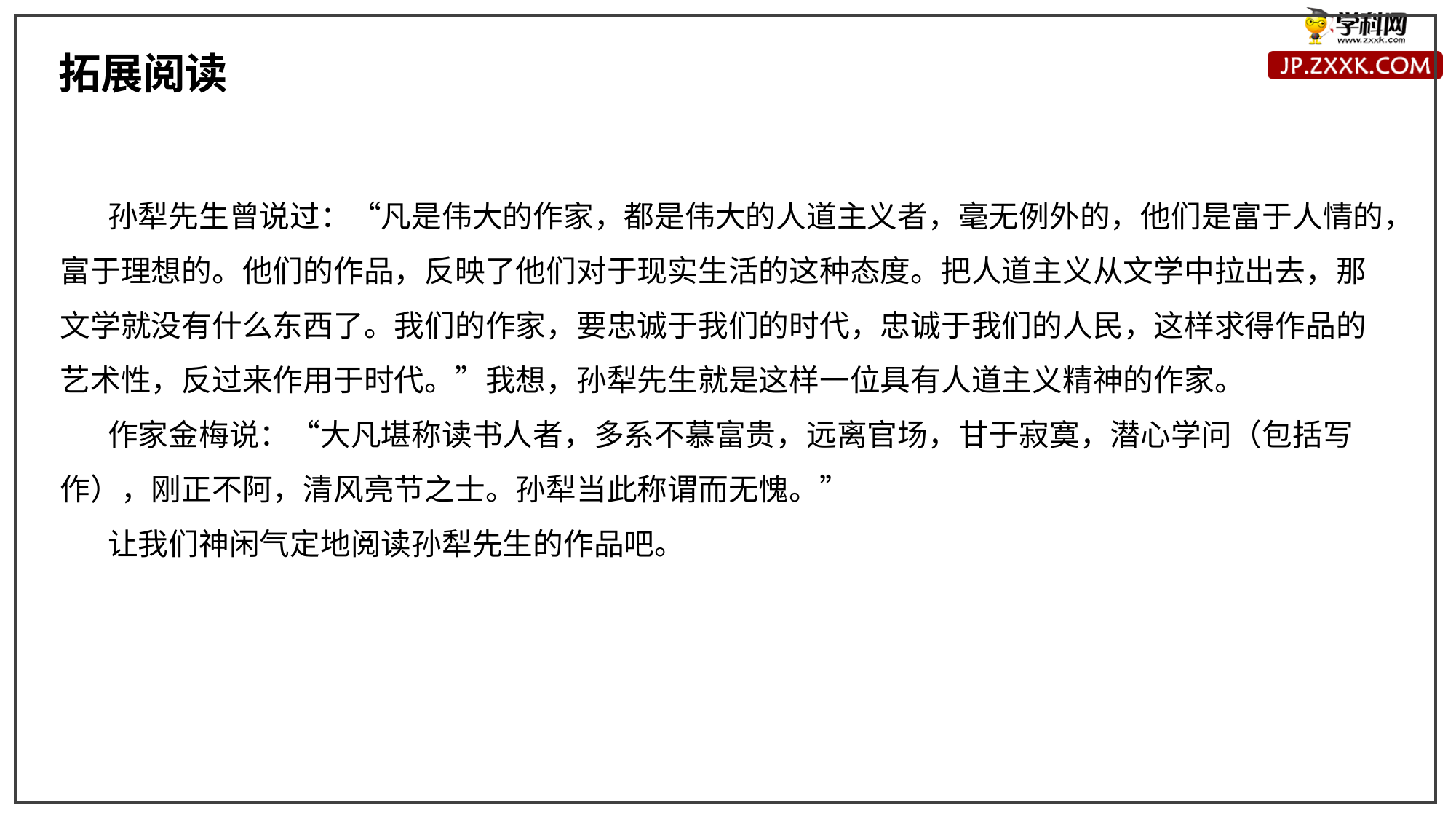

拓展阅读
      孙犁先生曾说过：“凡是伟大的作家，都是伟大的人道主义者，毫无例外的，他们是富于人情的，富于理想的。他们的作品，反映了他们对于现实生活的这种态度。把人道主义从文学中拉出去，那文学就没有什么东西了。我们的作家，要忠诚于我们的时代，忠诚于我们的人民，这样求得作品的艺术性，反过来作用于时代。”我想，孙犁先生就是这样一位具有人道主义精神的作家。
      作家金梅说：“大凡堪称读书人者，多系不慕富贵，远离官场，甘于寂寞，潜心学问（包括写作），刚正不阿，清风亮节之士。孙犁当此称谓而无愧。”
      让我们神闲气定地阅读孙犁先生的作品吧。